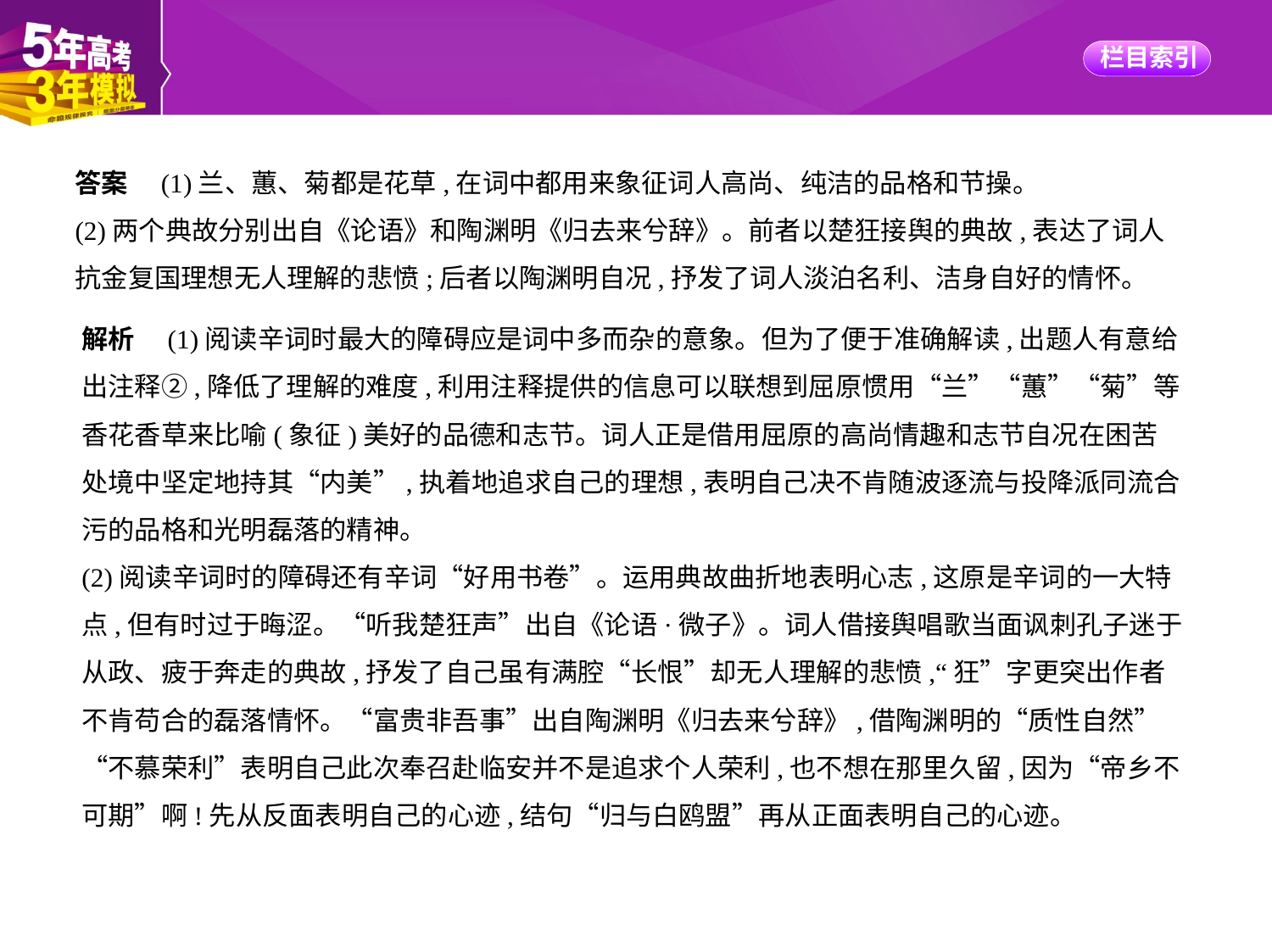

答案　(1)兰、蕙、菊都是花草,在词中都用来象征词人高尚、纯洁的品格和节操。
(2)两个典故分别出自《论语》和陶渊明《归去来兮辞》。前者以楚狂接舆的典故,表达了词人
抗金复国理想无人理解的悲愤;后者以陶渊明自况,抒发了词人淡泊名利、洁身自好的情怀。
解析　(1)阅读辛词时最大的障碍应是词中多而杂的意象。但为了便于准确解读,出题人有意给
出注释②,降低了理解的难度,利用注释提供的信息可以联想到屈原惯用“兰”“蕙”“菊”等
香花香草来比喻(象征)美好的品德和志节。词人正是借用屈原的高尚情趣和志节自况在困苦
处境中坚定地持其“内美”,执着地追求自己的理想,表明自己决不肯随波逐流与投降派同流合
污的品格和光明磊落的精神。
(2)阅读辛词时的障碍还有辛词“好用书卷”。运用典故曲折地表明心志,这原是辛词的一大特
点,但有时过于晦涩。“听我楚狂声”出自《论语·微子》。词人借接舆唱歌当面讽刺孔子迷于
从政、疲于奔走的典故,抒发了自己虽有满腔“长恨”却无人理解的悲愤,“狂”字更突出作者
不肯苟合的磊落情怀。“富贵非吾事”出自陶渊明《归去来兮辞》,借陶渊明的“质性自然”
“不慕荣利”表明自己此次奉召赴临安并不是追求个人荣利,也不想在那里久留,因为“帝乡不
可期”啊!先从反面表明自己的心迹,结句“归与白鸥盟”再从正面表明自己的心迹。